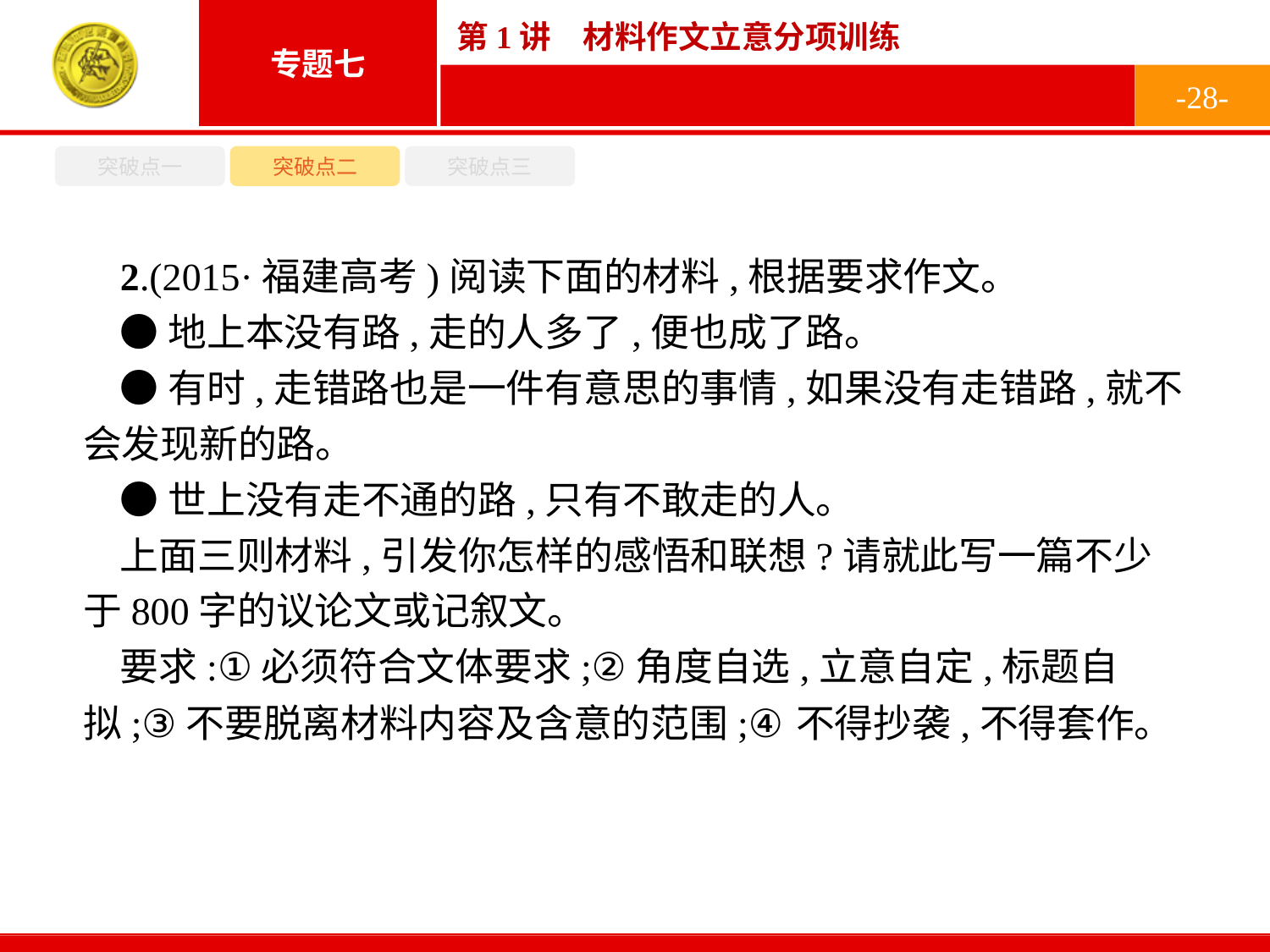

-28-
突破点一
突破点二
突破点三
2.(2015·福建高考)阅读下面的材料,根据要求作文。
●地上本没有路,走的人多了,便也成了路。
●有时,走错路也是一件有意思的事情,如果没有走错路,就不会发现新的路。
●世上没有走不通的路,只有不敢走的人。
上面三则材料,引发你怎样的感悟和联想?请就此写一篇不少于800字的议论文或记叙文。
要求:①必须符合文体要求;②角度自选,立意自定,标题自拟;③不要脱离材料内容及含意的范围;④不得抄袭,不得套作。